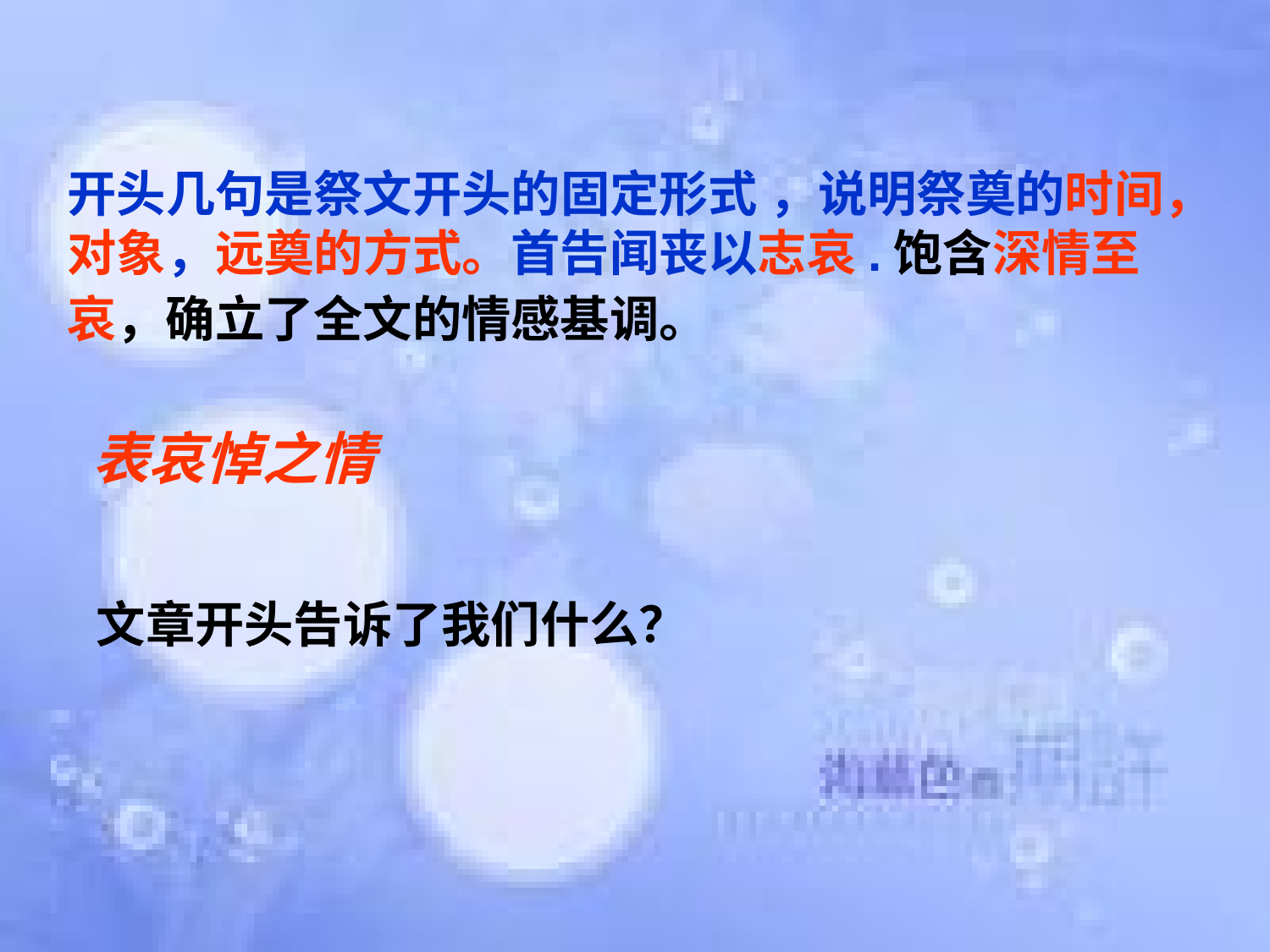

开头几句是祭文开头的固定形式 ，说明祭奠的时间，对象，远奠的方式。首告闻丧以志哀.饱含深情至哀，确立了全文的情感基调。
表哀悼之情
文章开头告诉了我们什么？